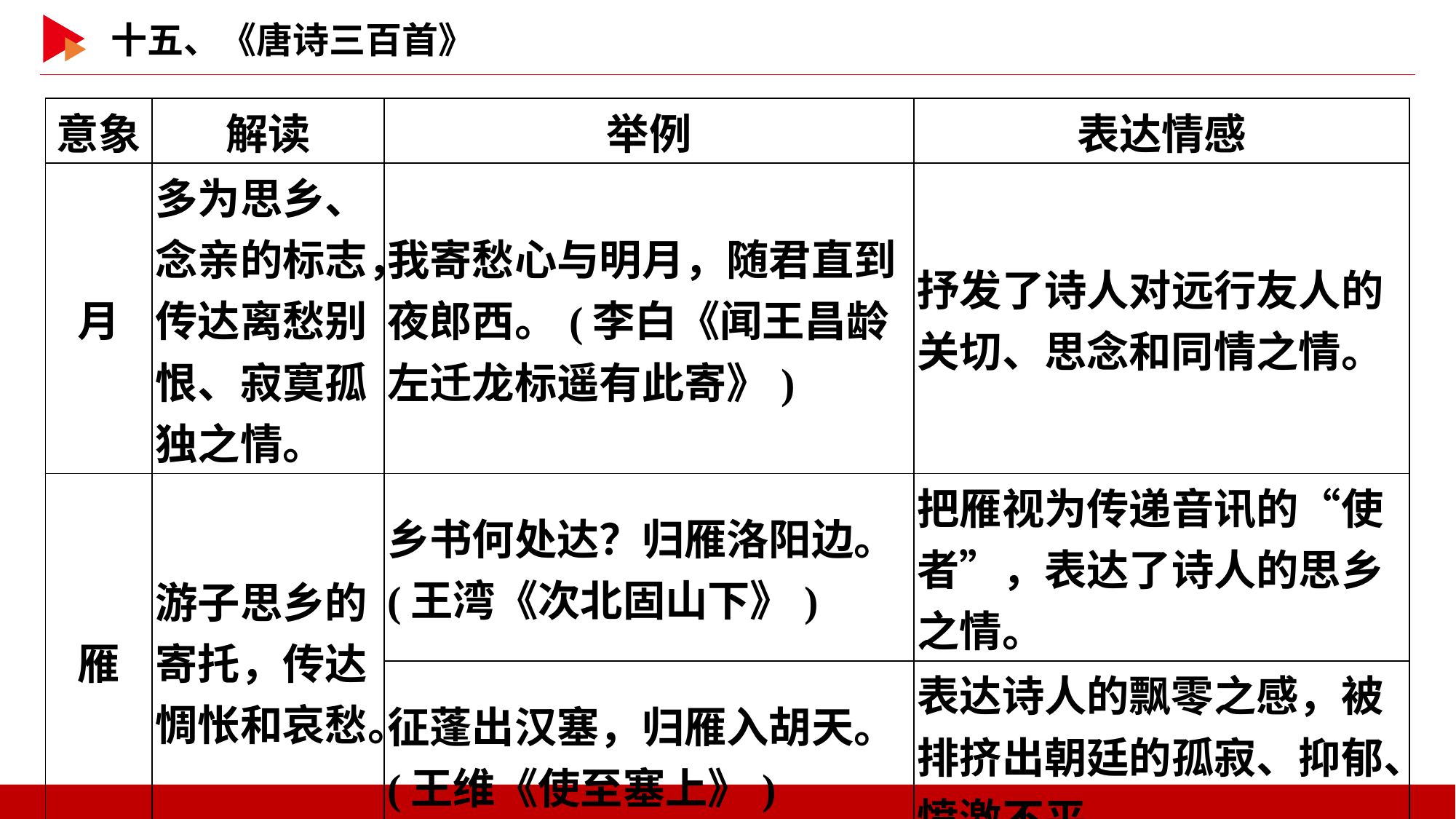

| 意象 | 解读 | 举例 | 表达情感 |
| --- | --- | --- | --- |
| 月 | 多为思乡、念亲的标志，传达离愁别恨、寂寞孤独之情。 | 我寄愁心与明月，随君直到夜郎西。(李白《闻王昌龄左迁龙标遥有此寄》) | 抒发了诗人对远行友人的关切、思念和同情之情。 |
| 雁 | 游子思乡的寄托，传达惆怅和哀愁。 | 乡书何处达？归雁洛阳边。(王湾《次北固山下》) | 把雁视为传递音讯的“使者”，表达了诗人的思乡之情。 |
|  |  | 征蓬出汉塞，归雁入胡天。(王维《使至塞上》) | 表达诗人的飘零之感，被排挤出朝廷的孤寂、抑郁、愤激不平。 |